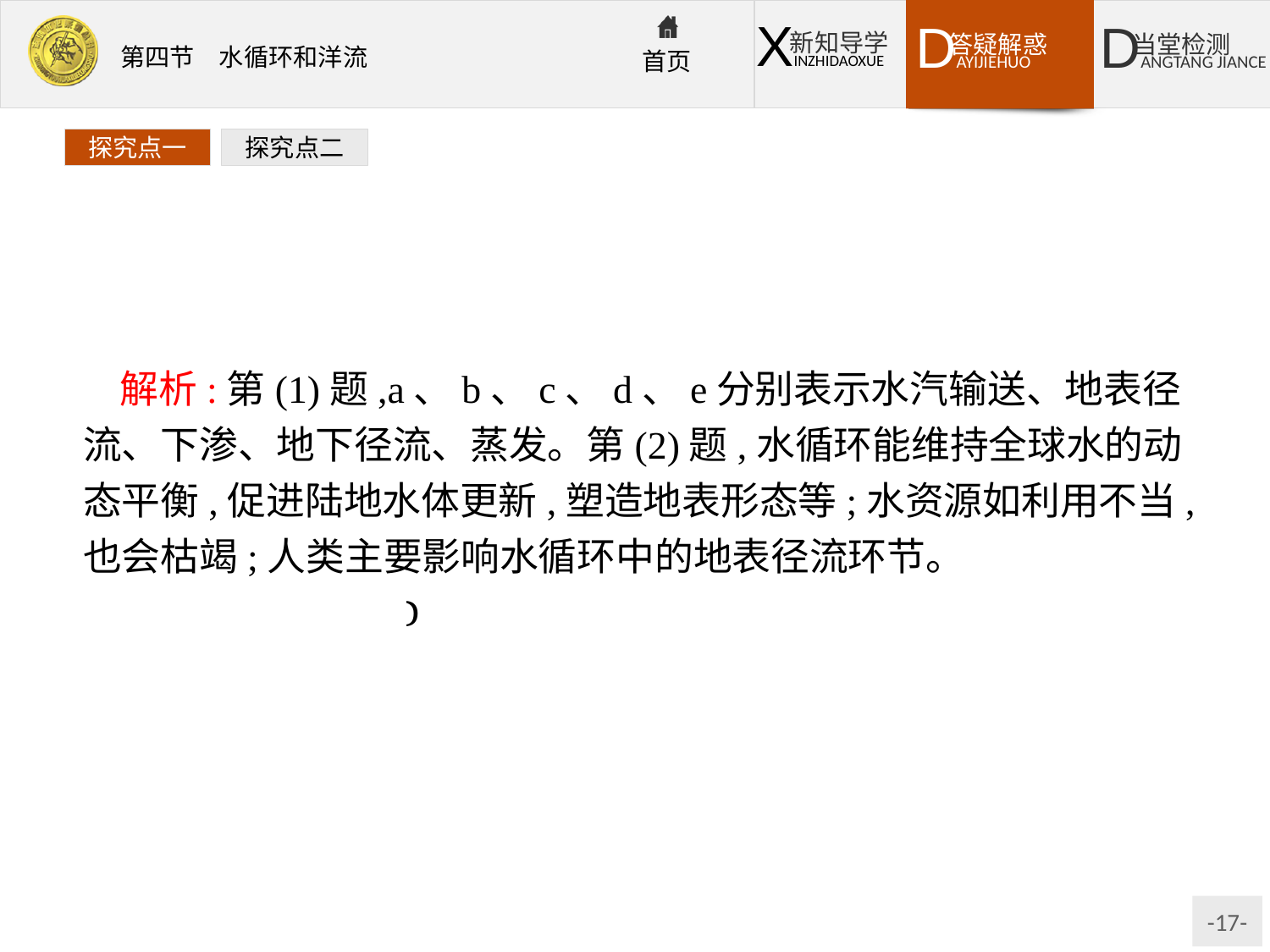

探究点一
探究点二
解析:第(1)题,a、b、c、d、e分别表示水汽输送、地表径流、下渗、地下径流、蒸发。第(2)题,水循环能维持全球水的动态平衡,促进陆地水体更新,塑造地表形态等;水资源如利用不当,也会枯竭;人类主要影响水循环中的地表径流环节。
答案:(1)C　(2)D